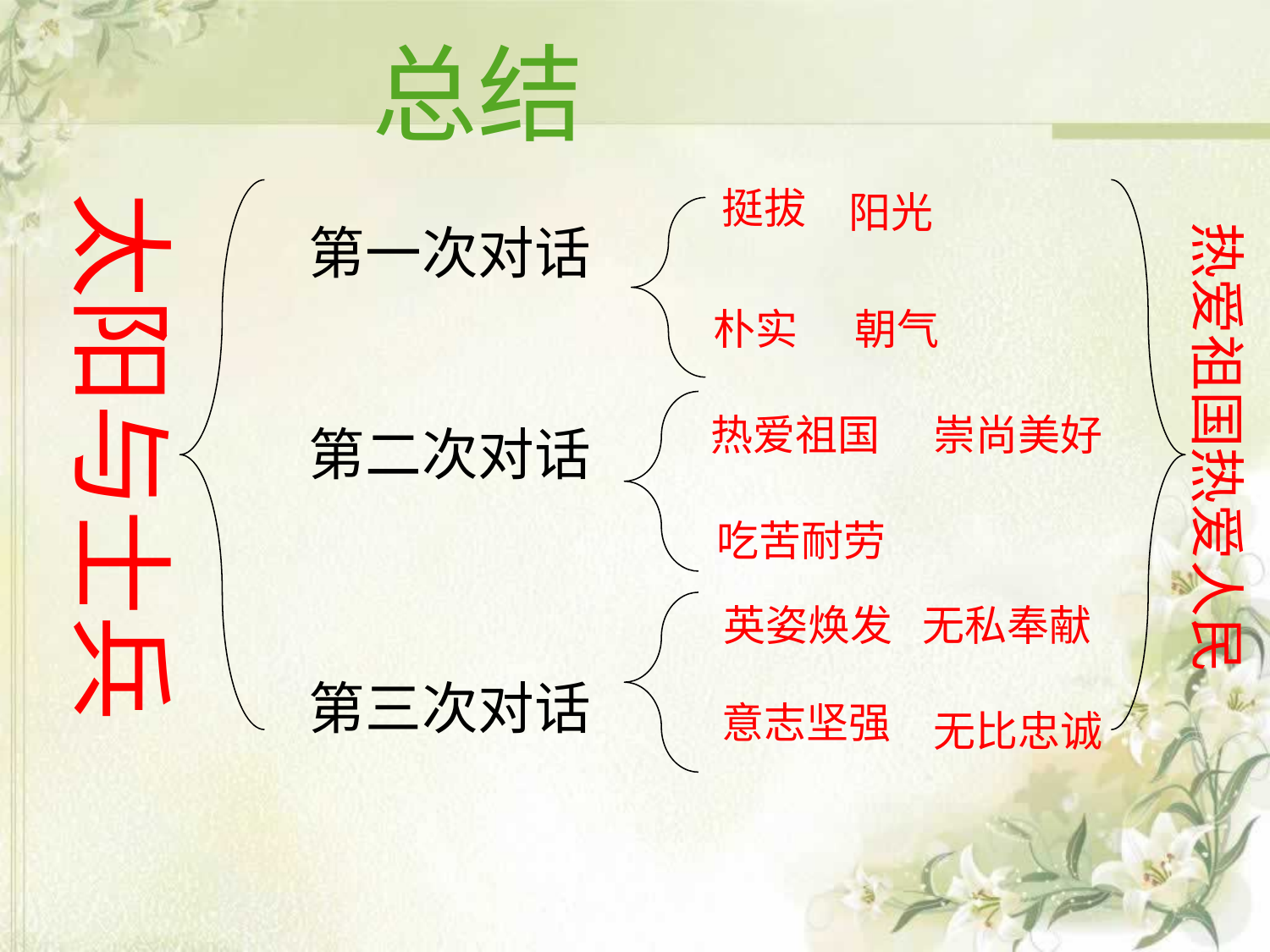

总结
挺拔
太阳与士兵

阳光

热爱祖国热爱人民
第一次对话
朴实
朝气

热爱祖国
崇尚美好
第二次对话
吃苦耐劳

无私奉献
英姿焕发
第三次对话
意志坚强
无比忠诚